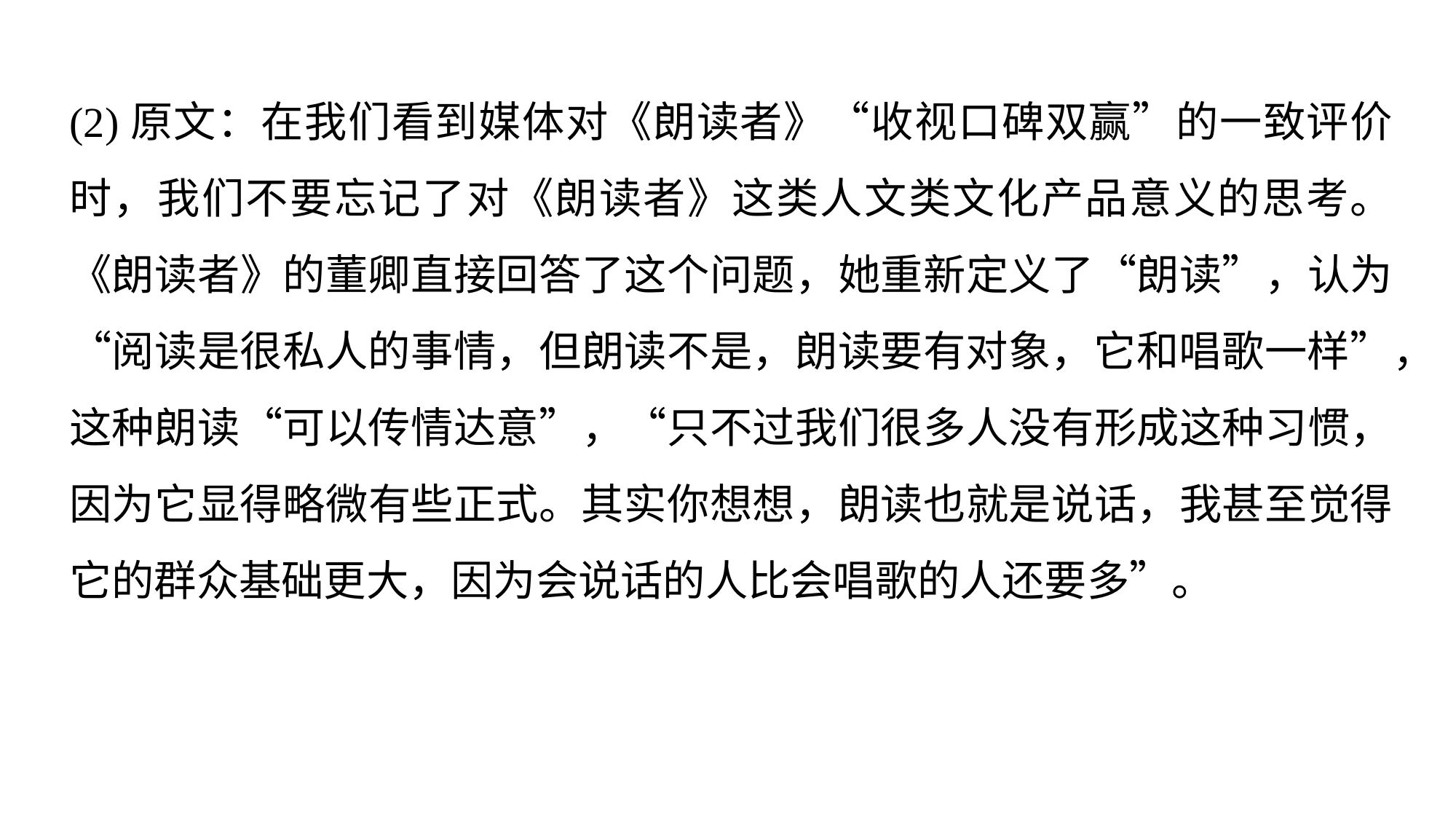

(2)原文：在我们看到媒体对《朗读者》“收视口碑双赢”的一致评价时，我们不要忘记了对《朗读者》这类人文类文化产品意义的思考。《朗读者》的董卿直接回答了这个问题，她重新定义了“朗读”，认为“阅读是很私人的事情，但朗读不是，朗读要有对象，它和唱歌一样”，这种朗读“可以传情达意”，“只不过我们很多人没有形成这种习惯，因为它显得略微有些正式。其实你想想，朗读也就是说话，我甚至觉得它的群众基础更大，因为会说话的人比会唱歌的人还要多”。